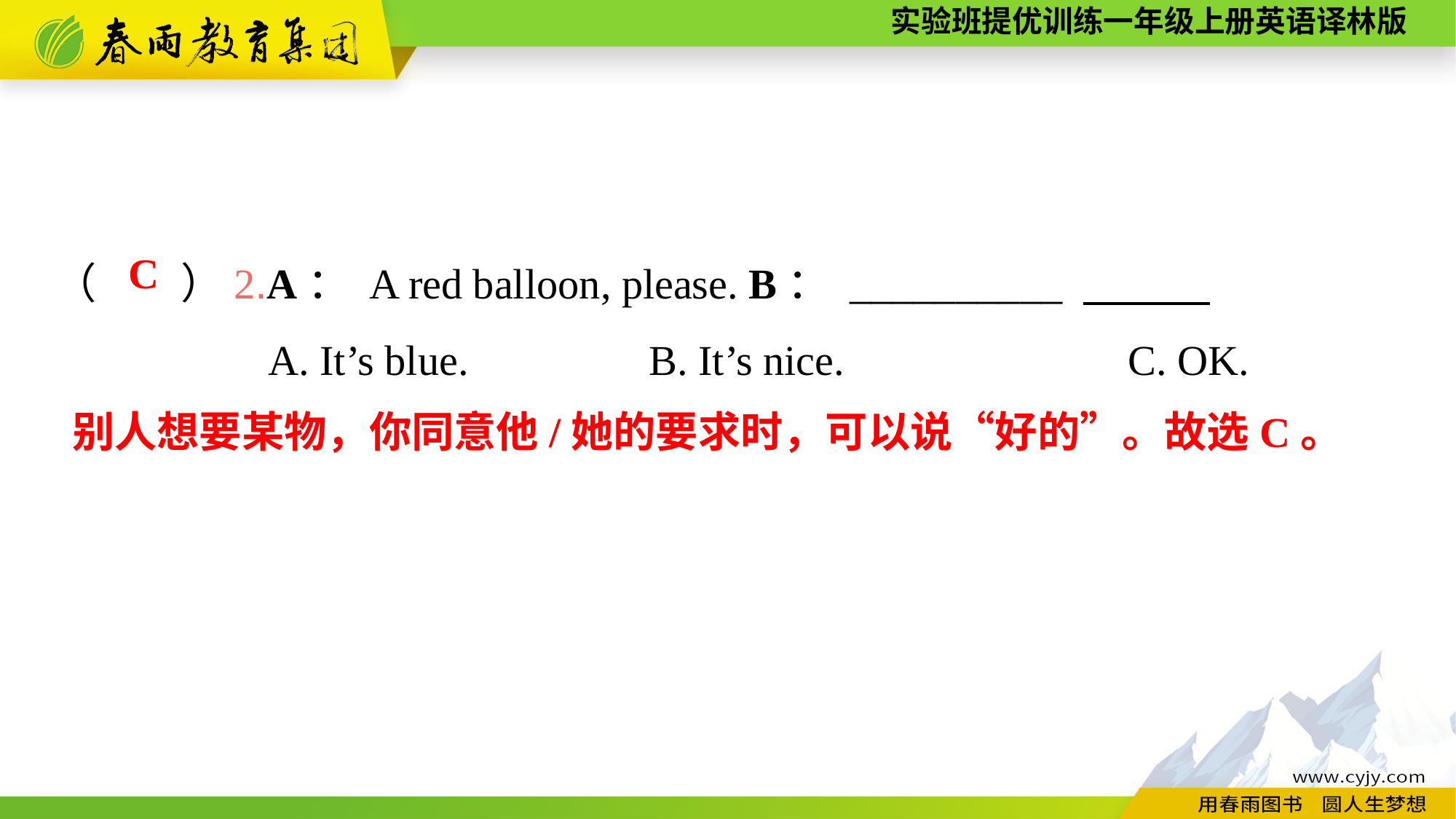

（　　）2.A： A red balloon, please. B： __________
A. It’s blue.	               B. It’s nice.	                   C. OK.
C
别人想要某物，你同意他/她的要求时，可以说“好的”。故选C。